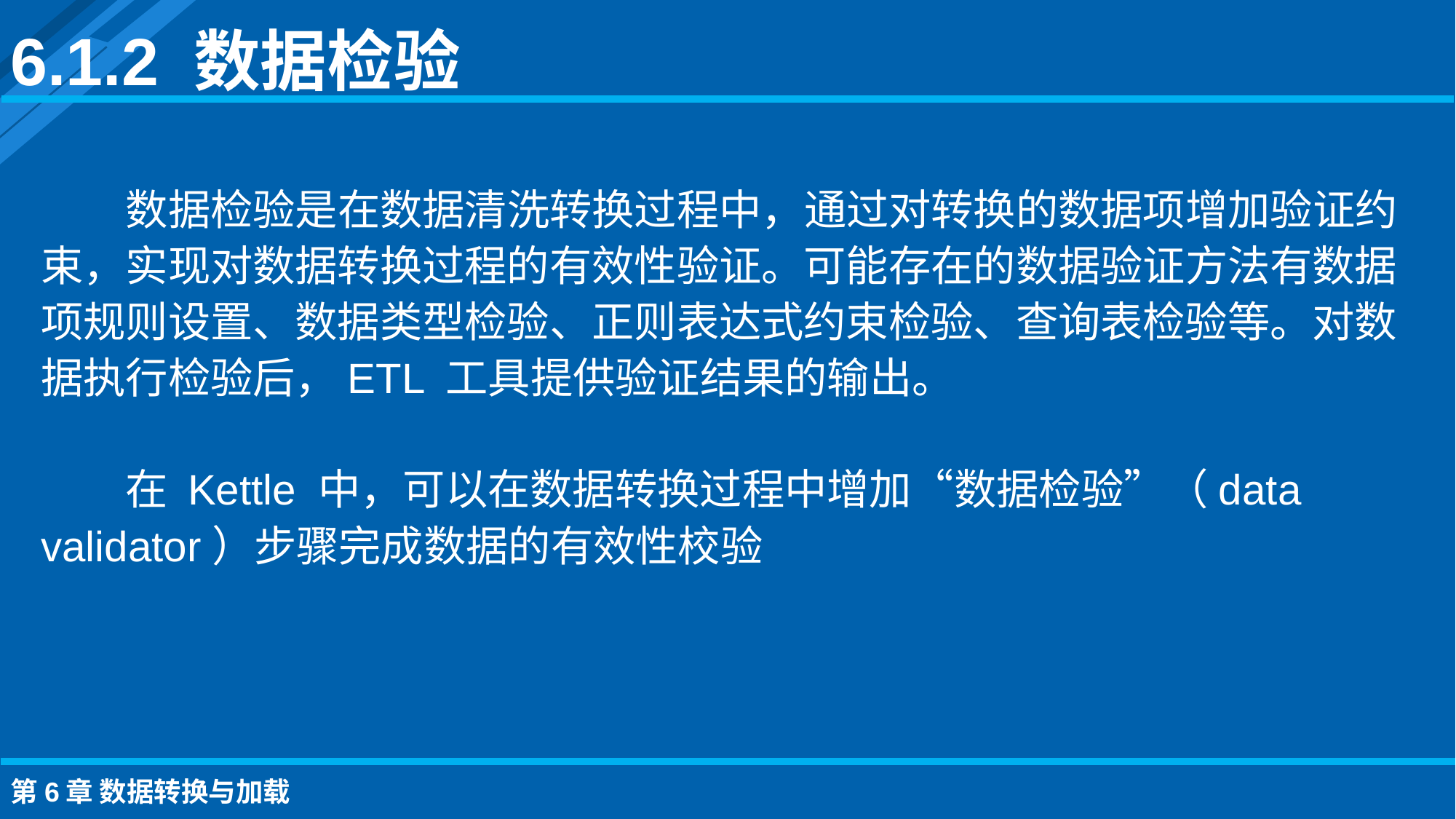

6.1.2 数据检验

数据检验是在数据清洗转换过程中，通过对转换的数据项增加验证约束，实现对数据转换过程的有效性验证。可能存在的数据验证方法有数据项规则设置、数据类型检验、正则表达式约束检验、查询表检验等。对数据执行检验后，ETL 工具提供验证结果的输出。

在 Kettle 中，可以在数据转换过程中增加“数据检验”（data validator）步骤完成数据的有效性校验
第6章 数据转换与加载